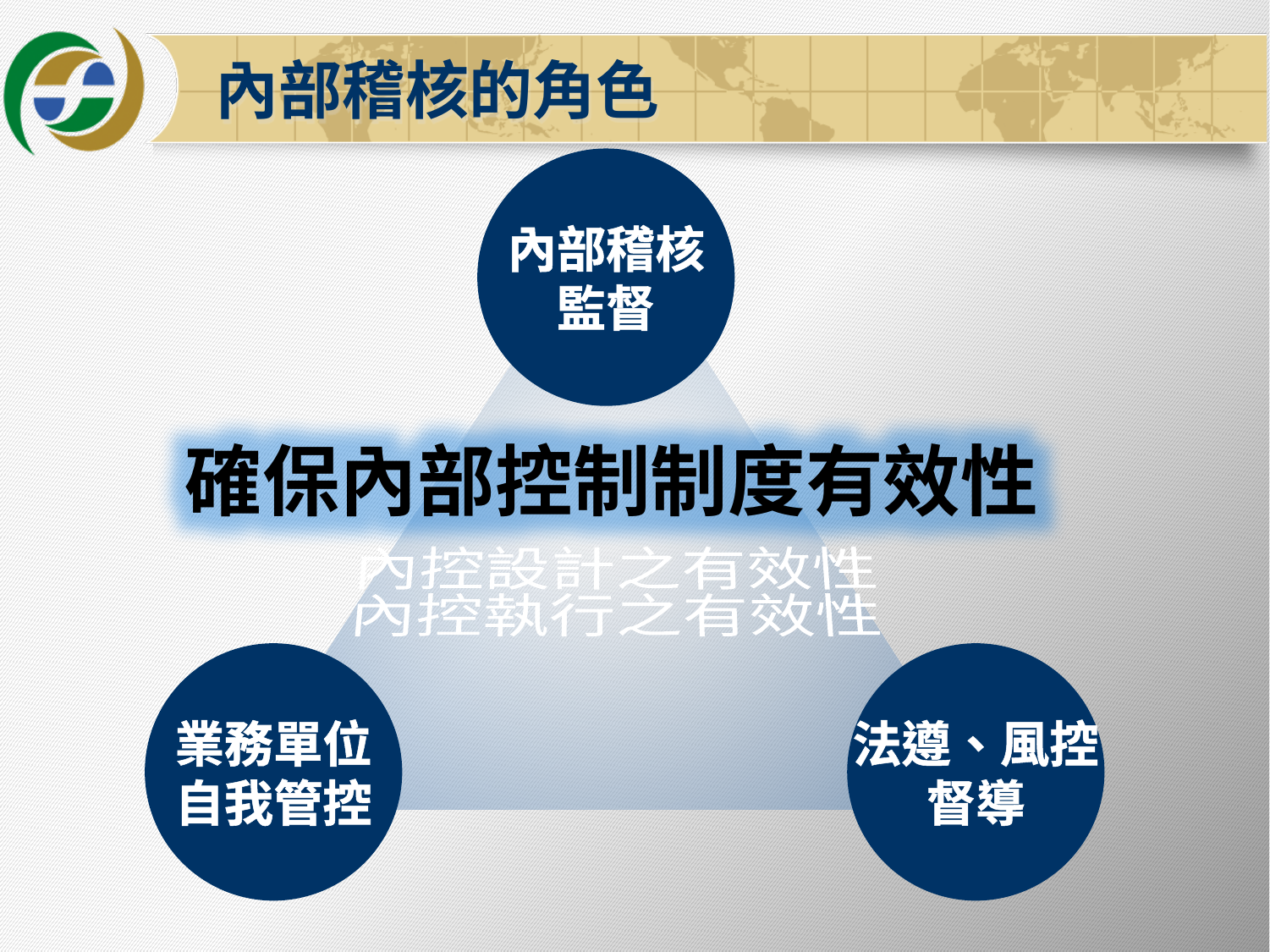

內部稽核的角色

內部稽核
監督

確保內部控制制度有效性
內控設計之有效性
內控執行之有效性

業務單位
自我管控

法遵、風控
督導